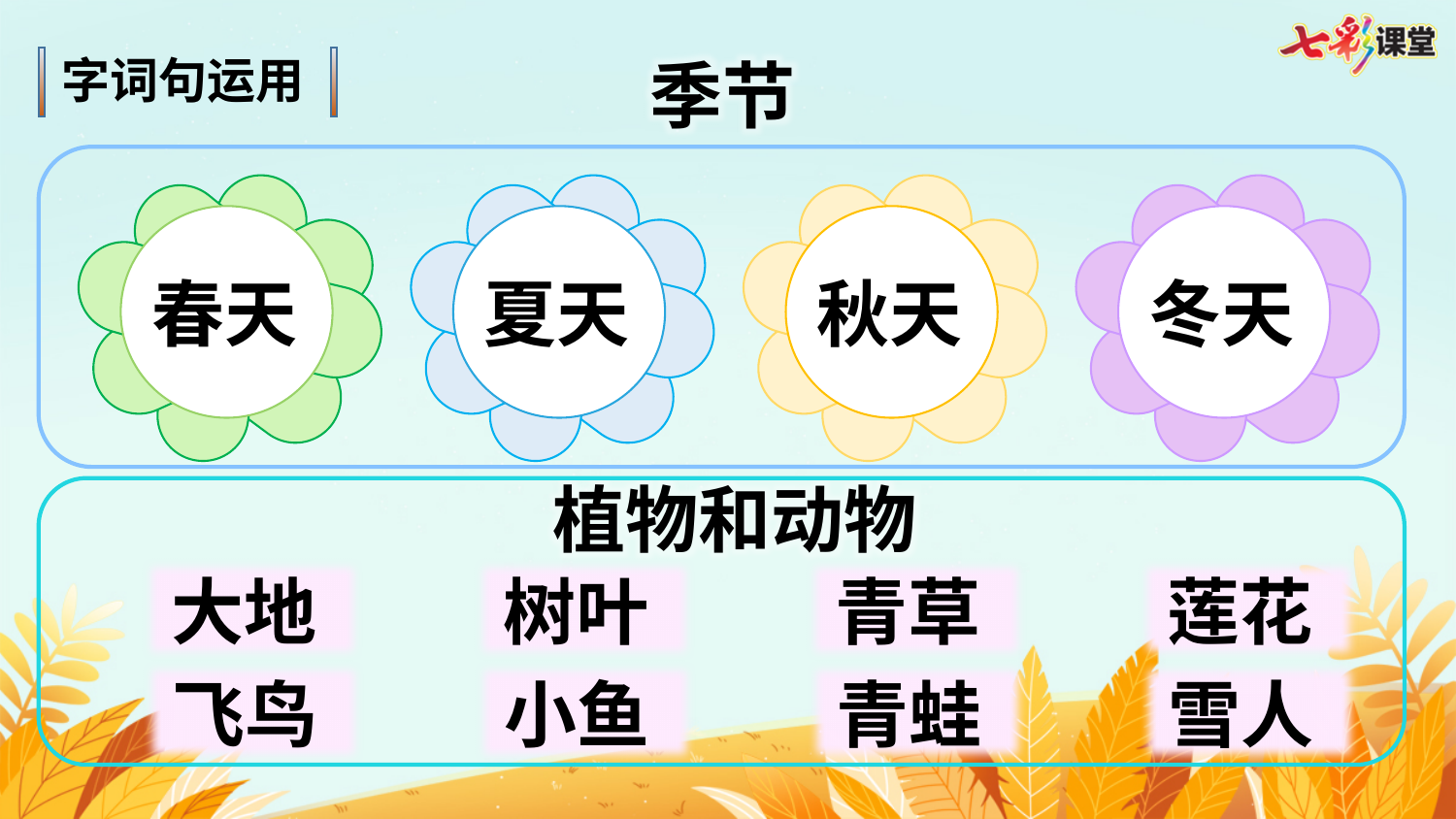

字词句运用

季节

春天

夏天

秋天

冬天
植物和动物

大地
树叶
青草
莲花
飞鸟
小鱼
青蛙
雪人